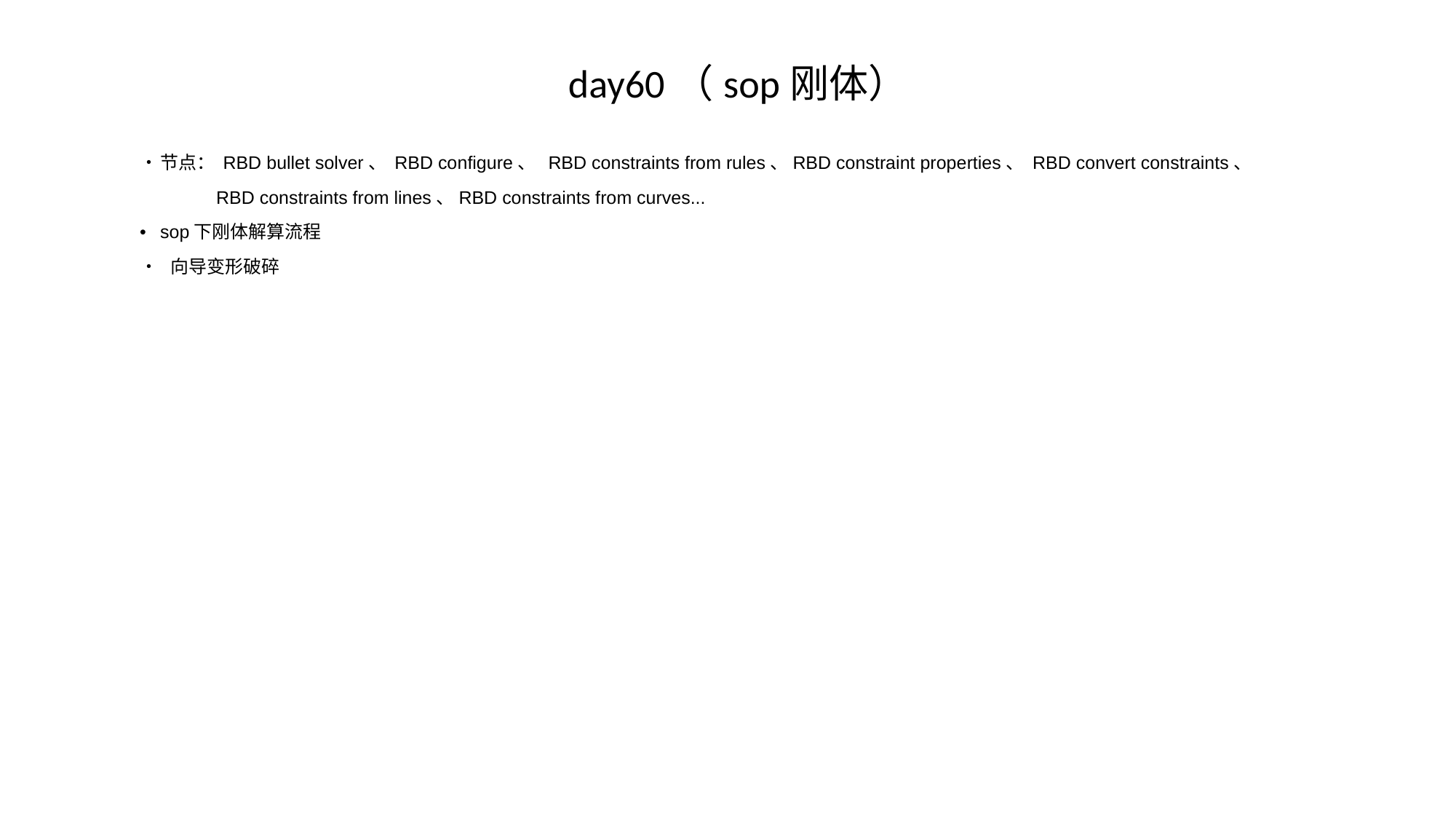

# day60（sop刚体）
•	节点： RBD bullet solver、 RBD configure、  RBD constraints from rules、RBD constraint properties、 RBD convert constraints、
               RBD constraints from lines、RBD constraints from curves...
•	sop下刚体解算流程
•  向导变形破碎